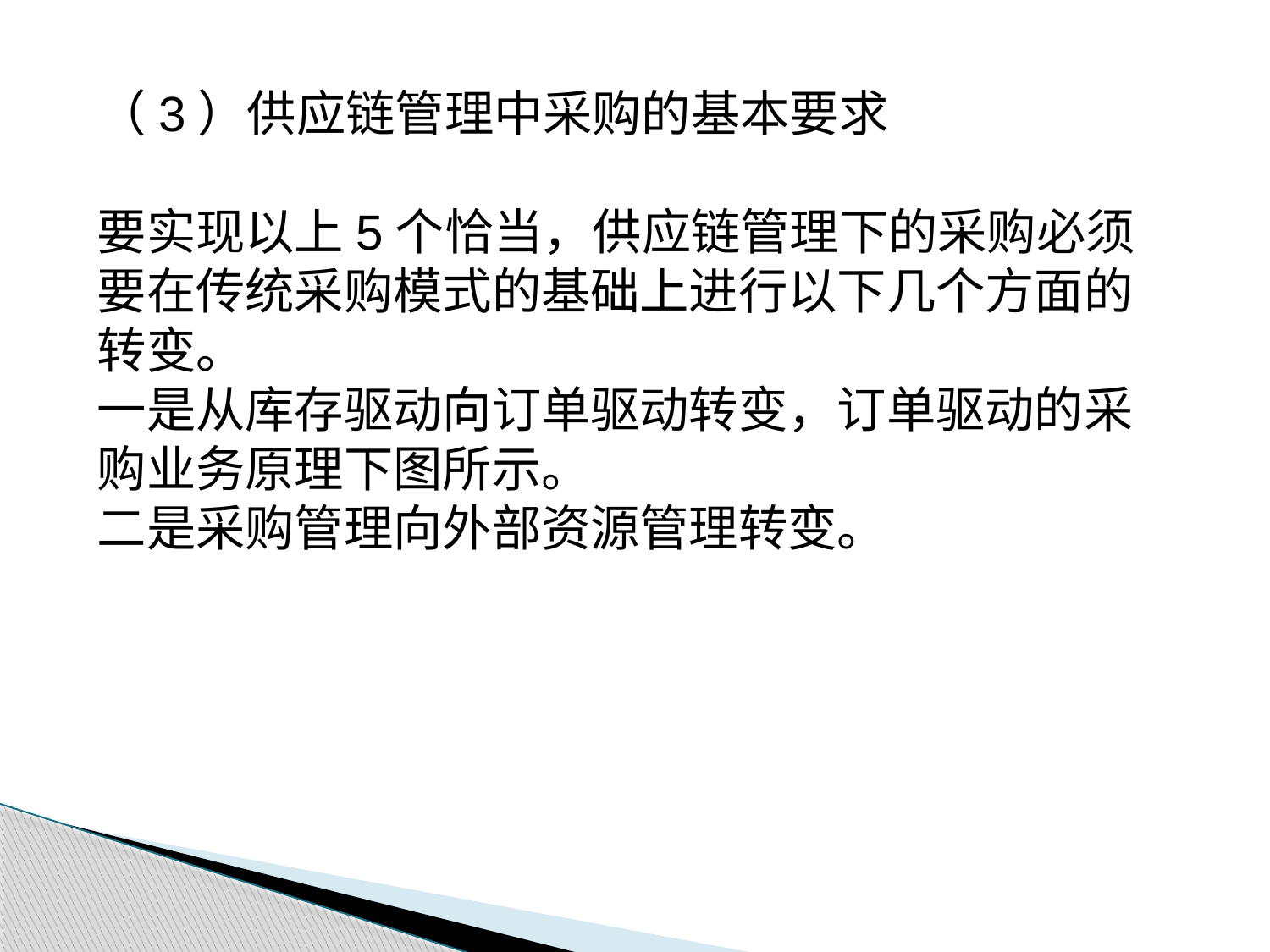

（3）供应链管理中采购的基本要求

要实现以上5个恰当，供应链管理下的采购必须要在传统采购模式的基础上进行以下几个方面的转变。
一是从库存驱动向订单驱动转变，订单驱动的采购业务原理下图所示。
二是采购管理向外部资源管理转变。